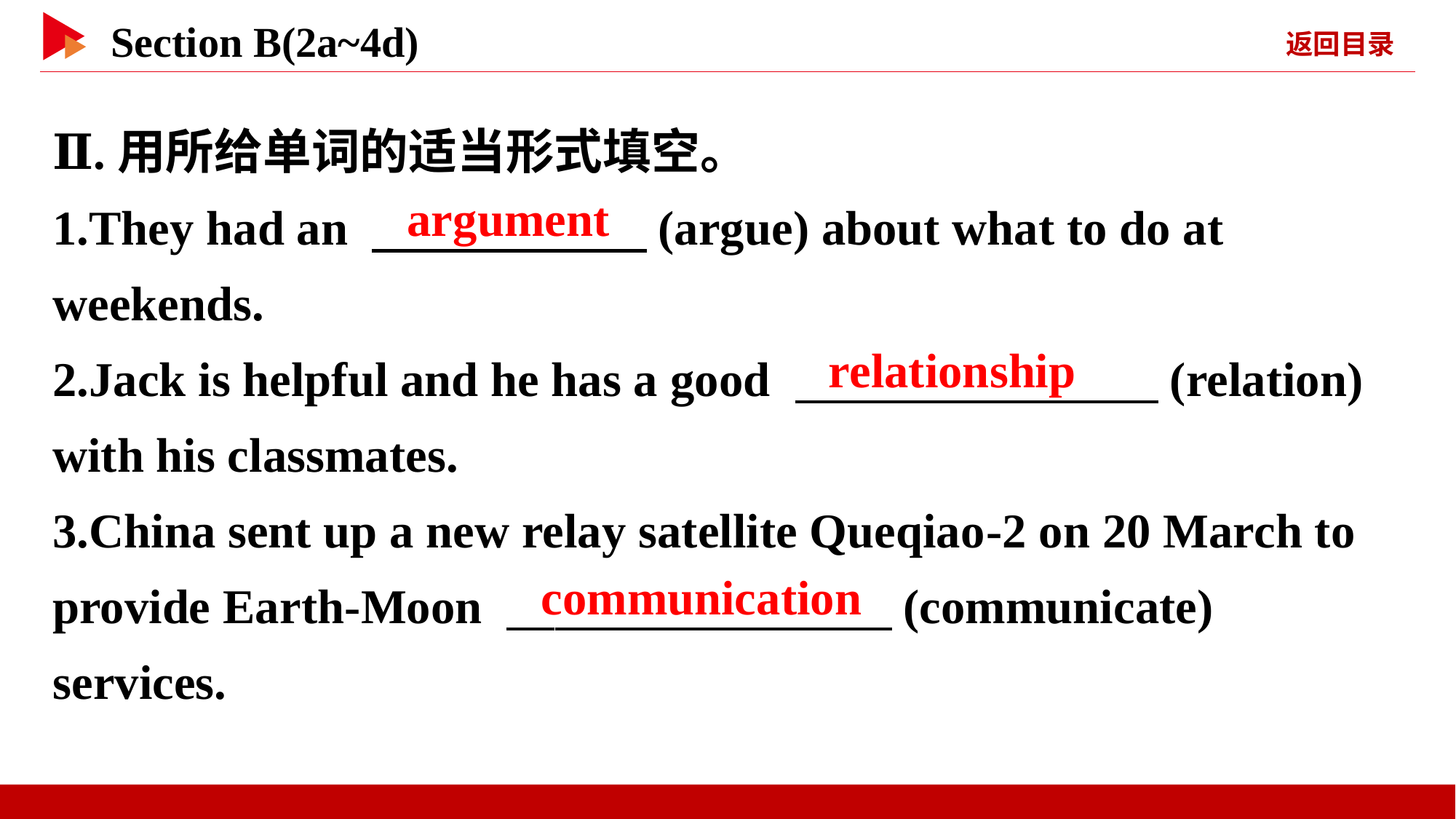

Ⅱ.用所给单词的适当形式填空。
1.They had an 　                　(argue) about what to do at weekends.
2.Jack is helpful and he has a good 　                        　(relation) with his classmates.
3.China sent up a new relay satellite Queqiao-2 on 20 March to provide Earth-Moon 　                          　(communicate) services.
argument
relationship
communication